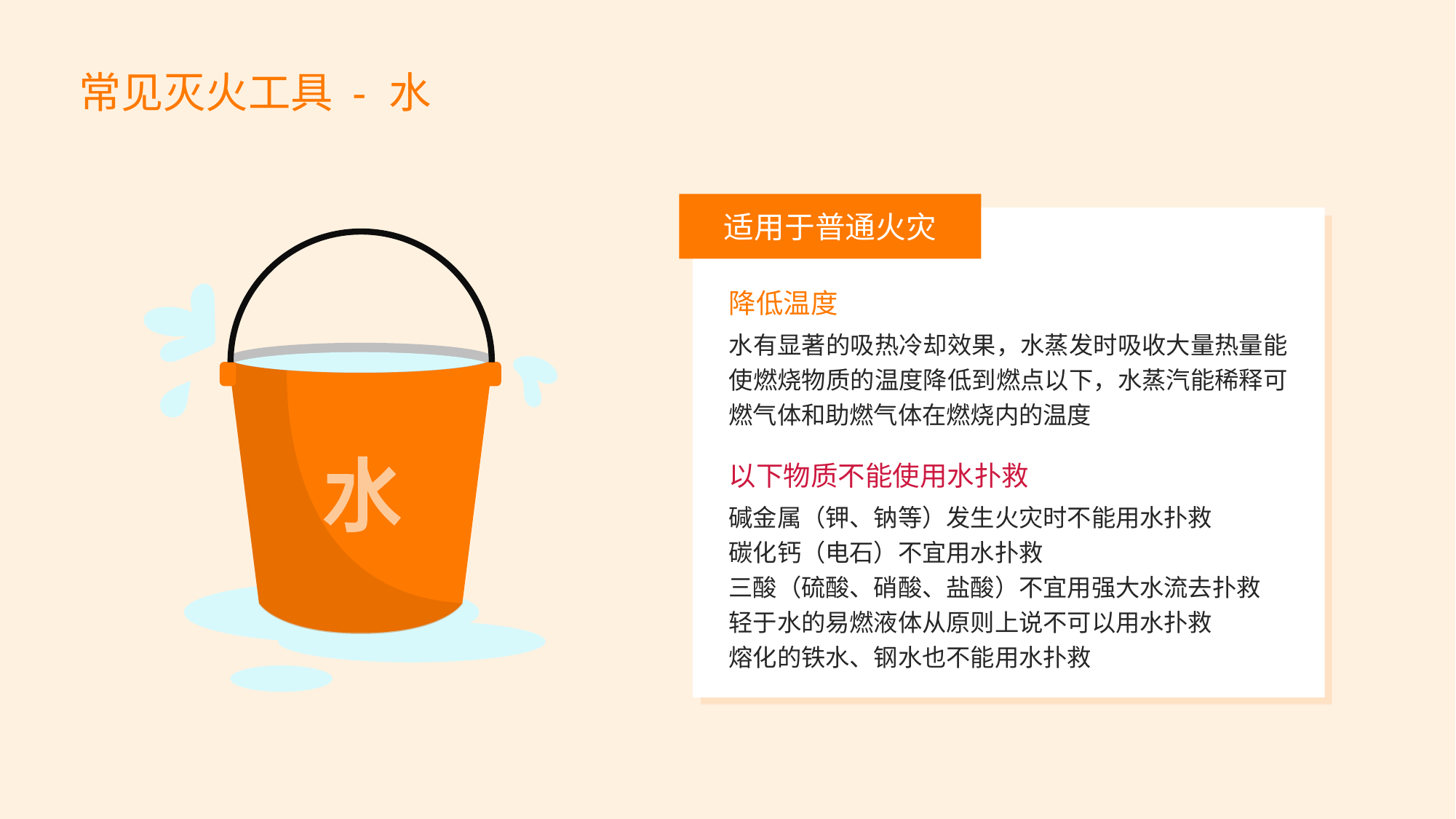

常见灭火工具 - 水
适用于普通火灾

降低温度
水有显著的吸热冷却效果，水蒸发时吸收大量热量能使燃烧物质的温度降低到燃点以下，水蒸汽能稀释可燃气体和助燃气体在燃烧内的温度
以下物质不能使用水扑救
碱金属（钾、钠等）发生火灾时不能用水扑救
碳化钙（电石）不宜用水扑救
三酸（硫酸、硝酸、盐酸）不宜用强大水流去扑救
轻于水的易燃液体从原则上说不可以用水扑救
熔化的铁水、钢水也不能用水扑救